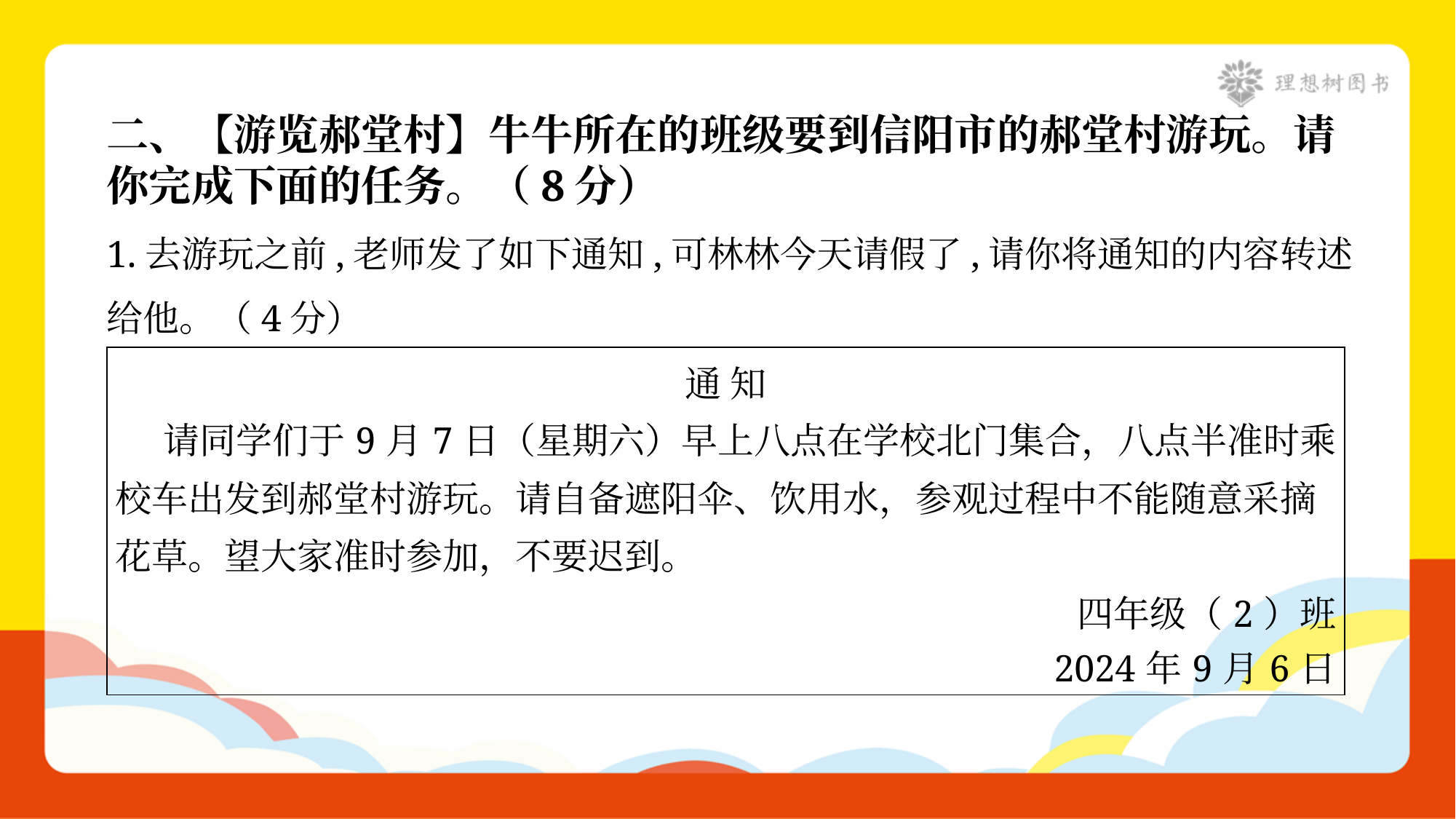

二、【游览郝堂村】牛牛所在的班级要到信阳市的郝堂村游玩。请
你完成下面的任务。（8分）
1.去游玩之前,老师发了如下通知,可林林今天请假了,请你将通知的内容转述
给他。（4分）
| 通 知 请同学们于9月7日（星期六）早上八点在学校北门集合，八点半准时乘 校车出发到郝堂村游玩。请自备遮阳伞、饮用水，参观过程中不能随意采摘 花草。望大家准时参加，不要迟到。 四年级（2）班 2024年9月6日 |
| --- |